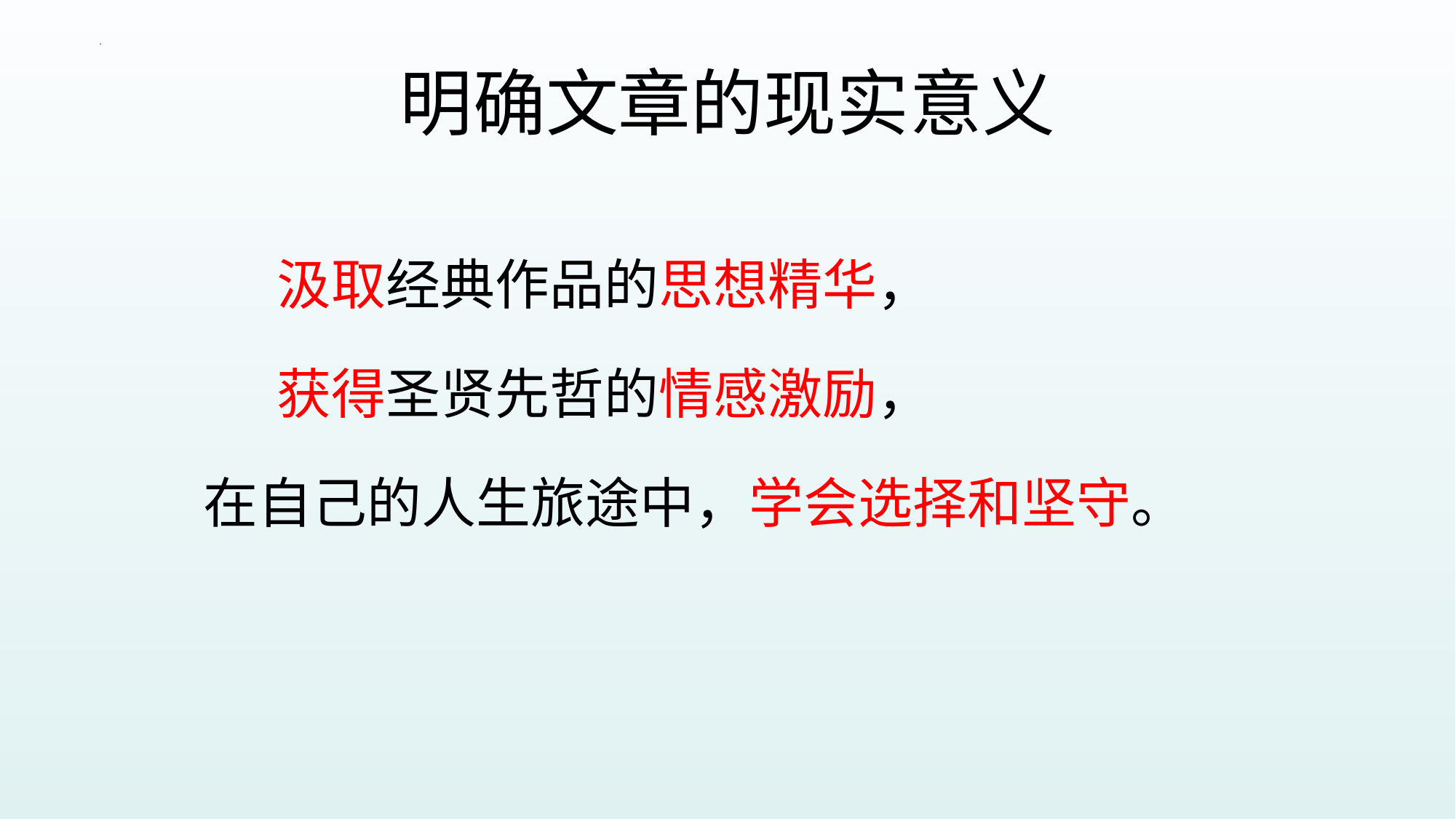

# 明确文章的现实意义
          汲取经典作品的思想精华，
          获得圣贤先哲的情感激励，
    在自己的人生旅途中，学会选择和坚守。